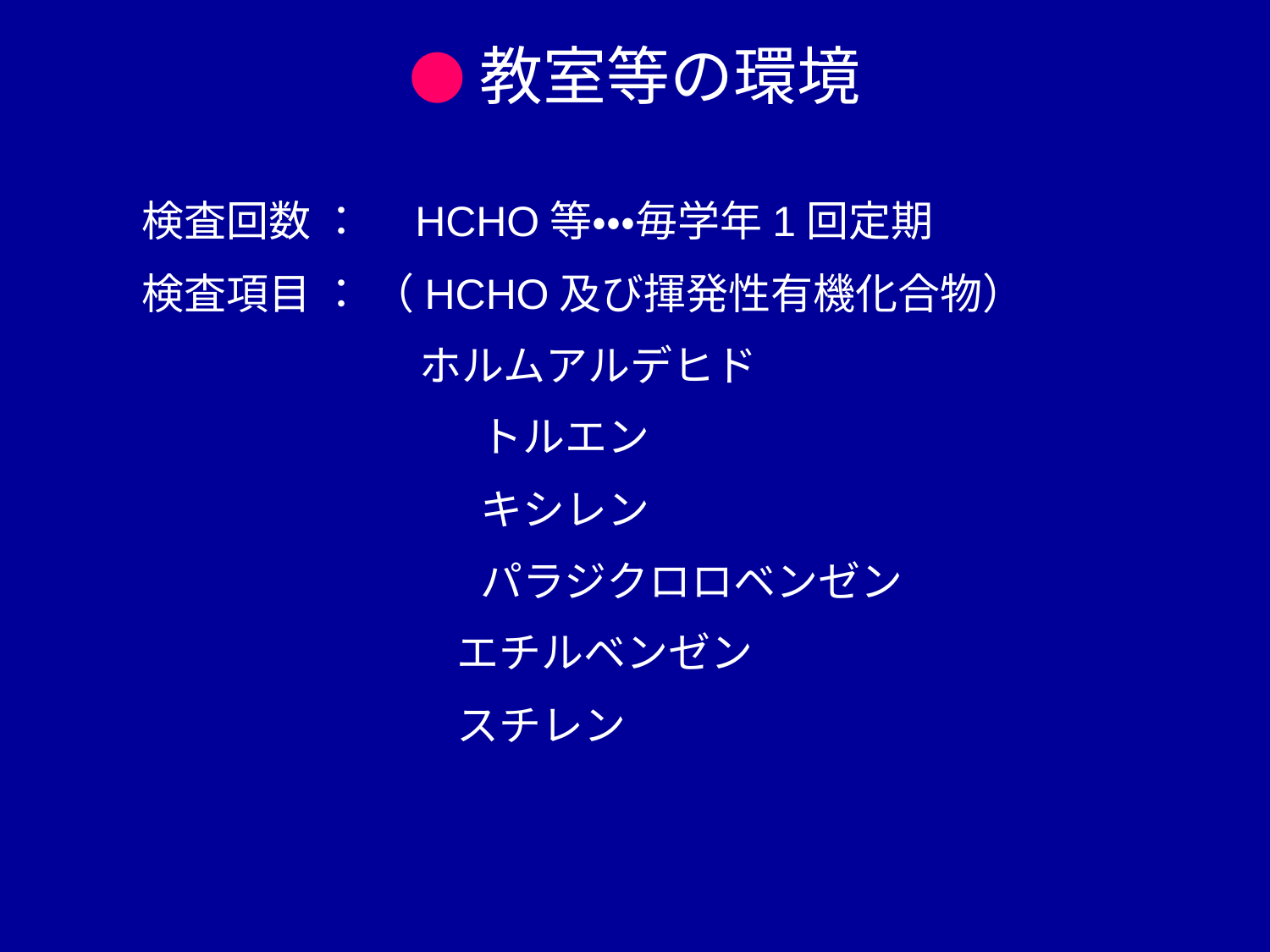

●教室等の環境
検査回数 ：　HCHO等・・・毎学年1回定期
検査項目 ： （HCHO及び揮発性有機化合物）
　　　　　       ホルムアルデヒド
　　　　　　　　トルエン
　　　　　　　　キシレン
　　　　　　　　パラジクロロベンゼン
　　　　　　  　エチルベンゼン
　　　　　　　  スチレン